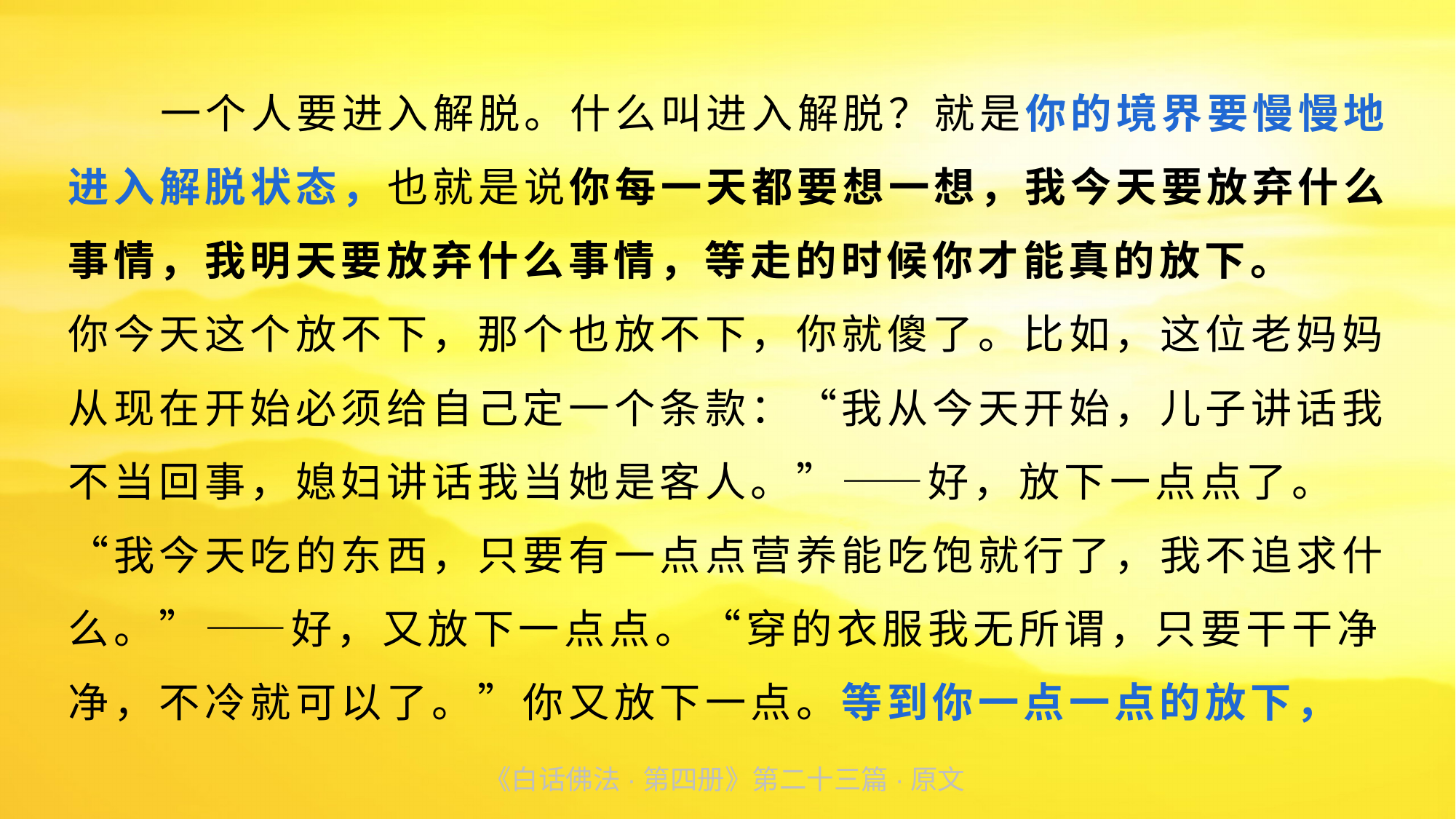

一个人要进入解脱。什么叫进入解脱？就是你的境界要慢慢地进入解脱状态，也就是说你每一天都要想一想，我今天要放弃什么事情，我明天要放弃什么事情，等走的时候你才能真的放下。
你今天这个放不下，那个也放不下，你就傻了。比如，这位老妈妈从现在开始必须给自己定一个条款：“我从今天开始，儿子讲话我不当回事，媳妇讲话我当她是客人。”——好，放下一点点了。“我今天吃的东西，只要有一点点营养能吃饱就行了，我不追求什么。”——好，又放下一点点。“穿的衣服我无所谓，只要干干净净，不冷就可以了。”你又放下一点。等到你一点一点的放下，
《白话佛法·第四册》第二十三篇·原文